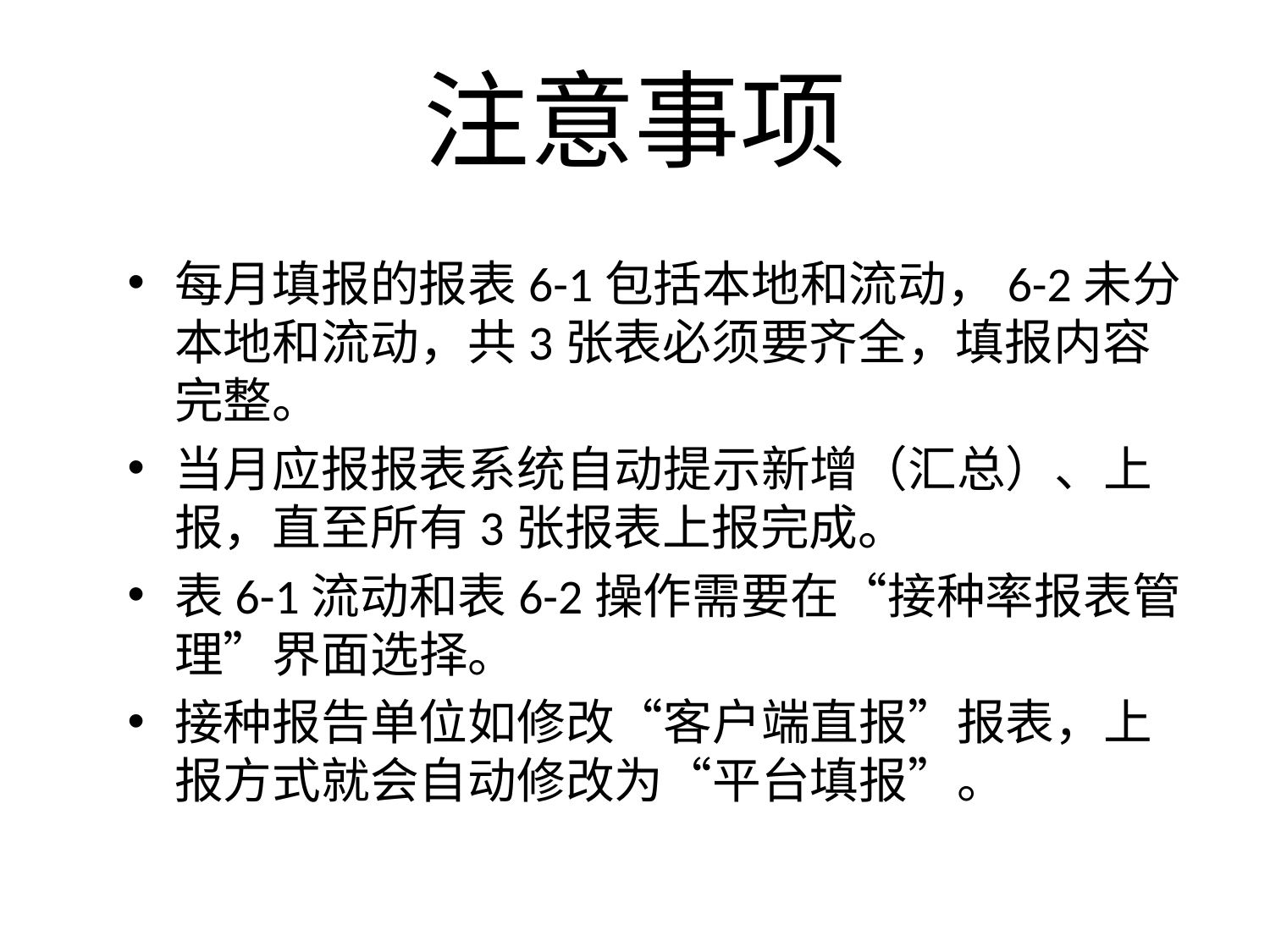

# 注意事项
每月填报的报表6-1包括本地和流动，6-2未分本地和流动，共3张表必须要齐全，填报内容完整。
当月应报报表系统自动提示新增（汇总）、上报，直至所有3张报表上报完成。
表6-1流动和表6-2操作需要在“接种率报表管理”界面选择。
接种报告单位如修改“客户端直报”报表，上报方式就会自动修改为“平台填报”。